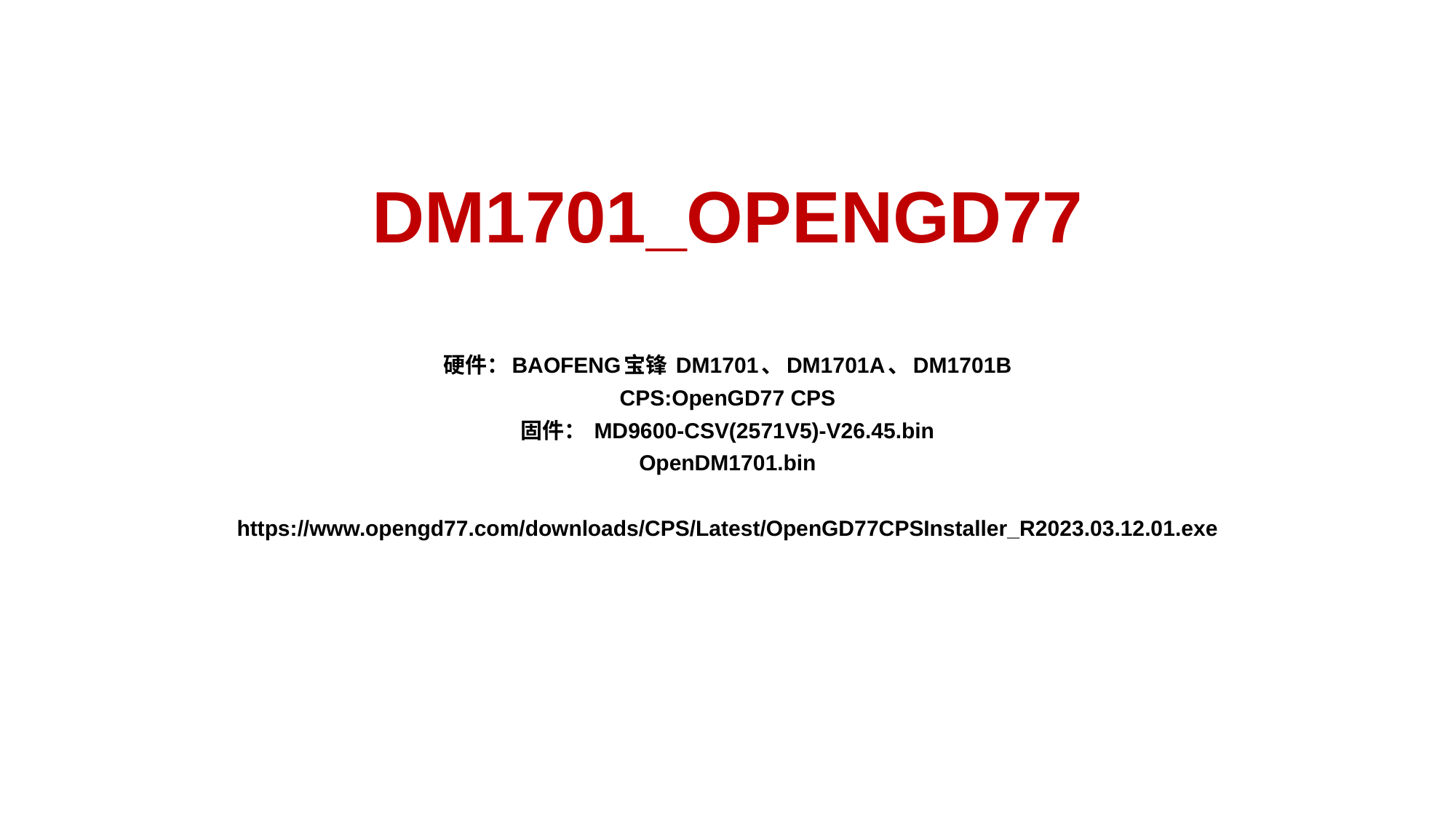

# DM1701_OPENGD77
硬件：BAOFENG宝锋 DM1701、DM1701A、DM1701B
CPS:OpenGD77 CPS
固件： MD9600-CSV(2571V5)-V26.45.bin
OpenDM1701.bin

https://www.opengd77.com/downloads/CPS/Latest/OpenGD77CPSInstaller_R2023.03.12.01.exe